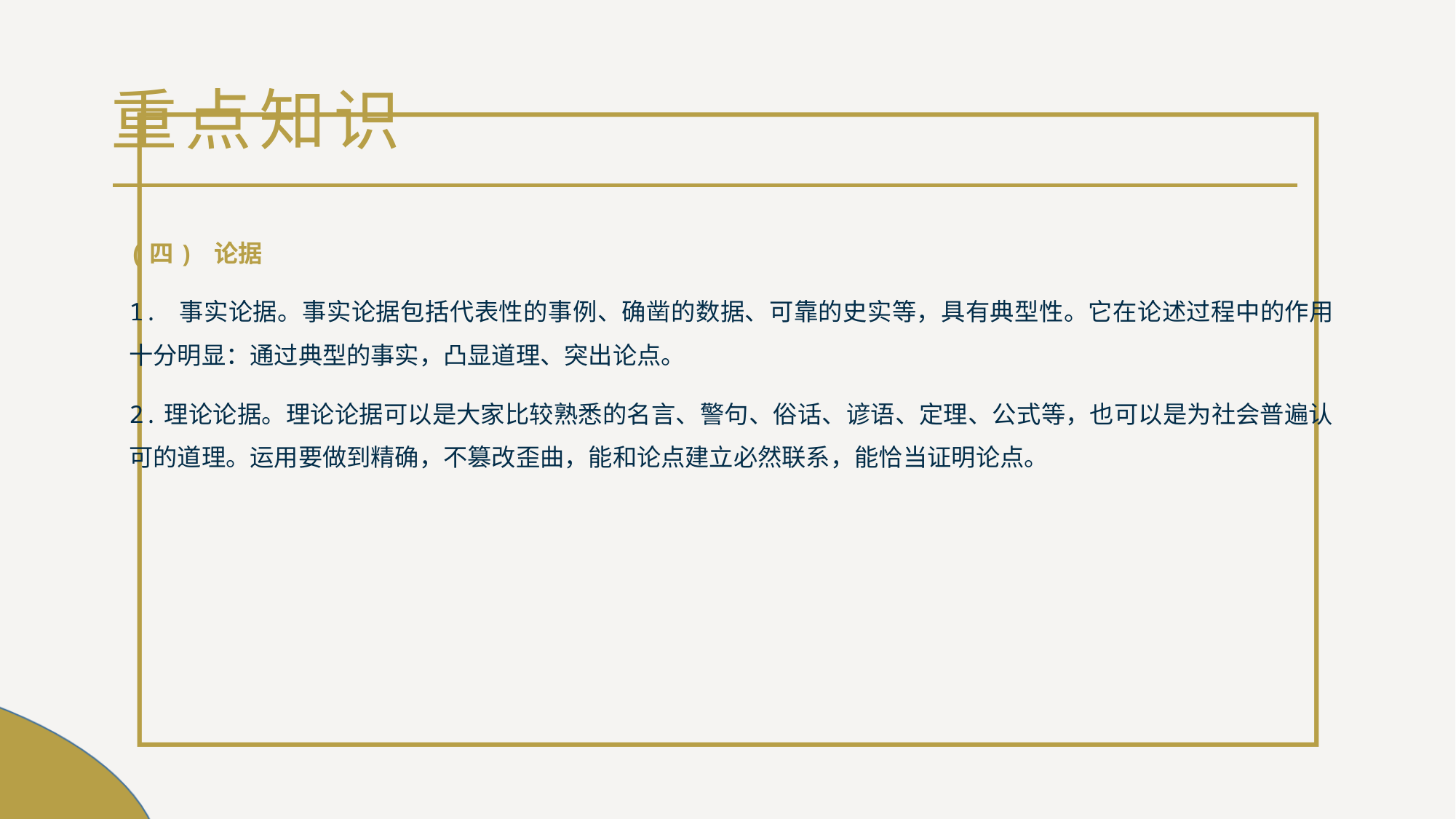

# 重点知识
(四) 论据
1. 事实论据。事实论据包括代表性的事例、确凿的数据、可靠的史实等，具有典型性。它在论述过程中的作用十分明显：通过典型的事实，凸显道理、突出论点。
2.理论论据。理论论据可以是大家比较熟悉的名言、警句、俗话、谚语、定理、公式等，也可以是为社会普遍认可的道理。运用要做到精确，不篡改歪曲，能和论点建立必然联系，能恰当证明论点。